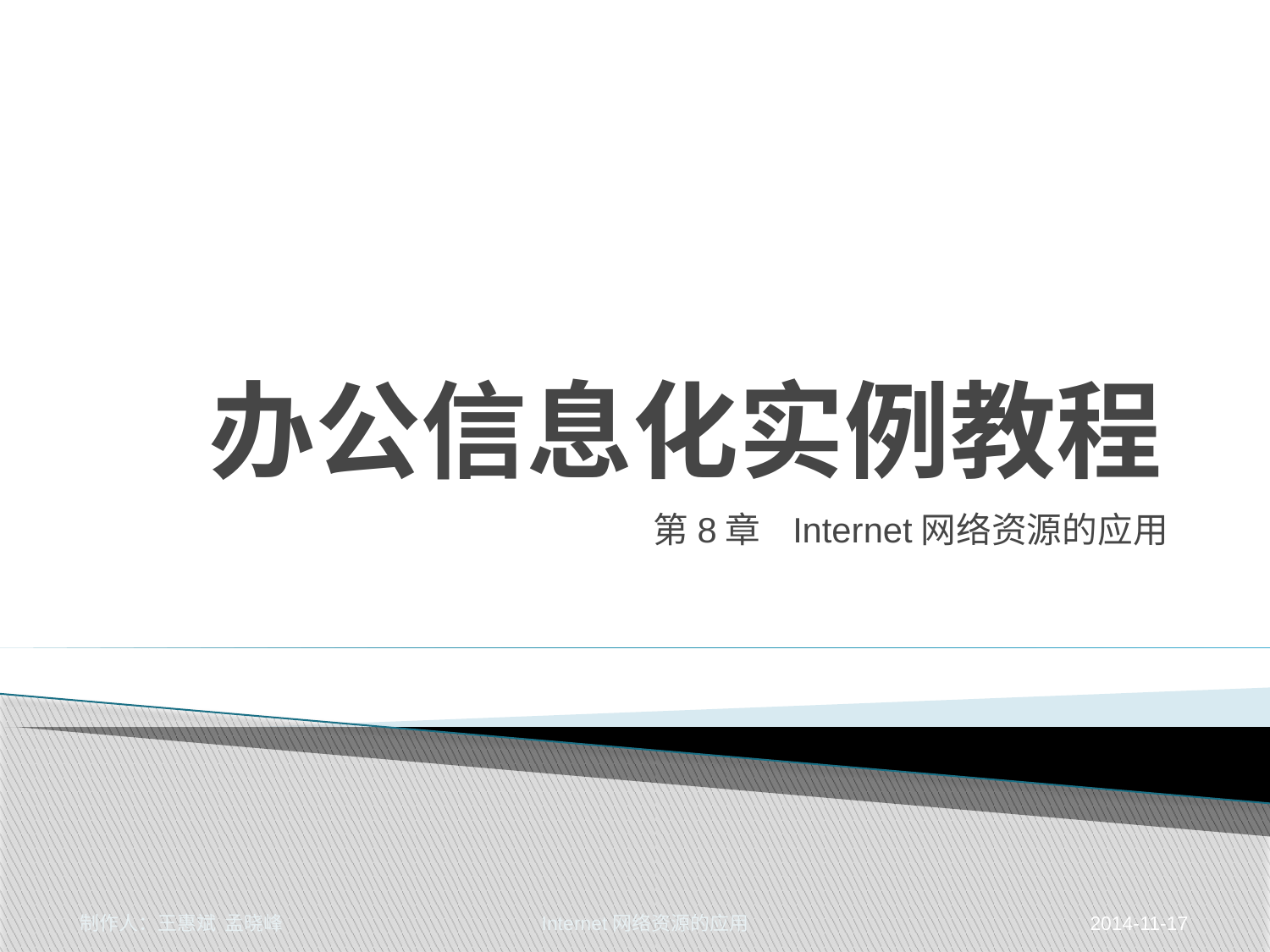

# 办公信息化实例教程
第8章   Internet网络资源的应用
制作人：王惠斌  孟晓峰                                                         Internet网络资源的应用
2014-11-17